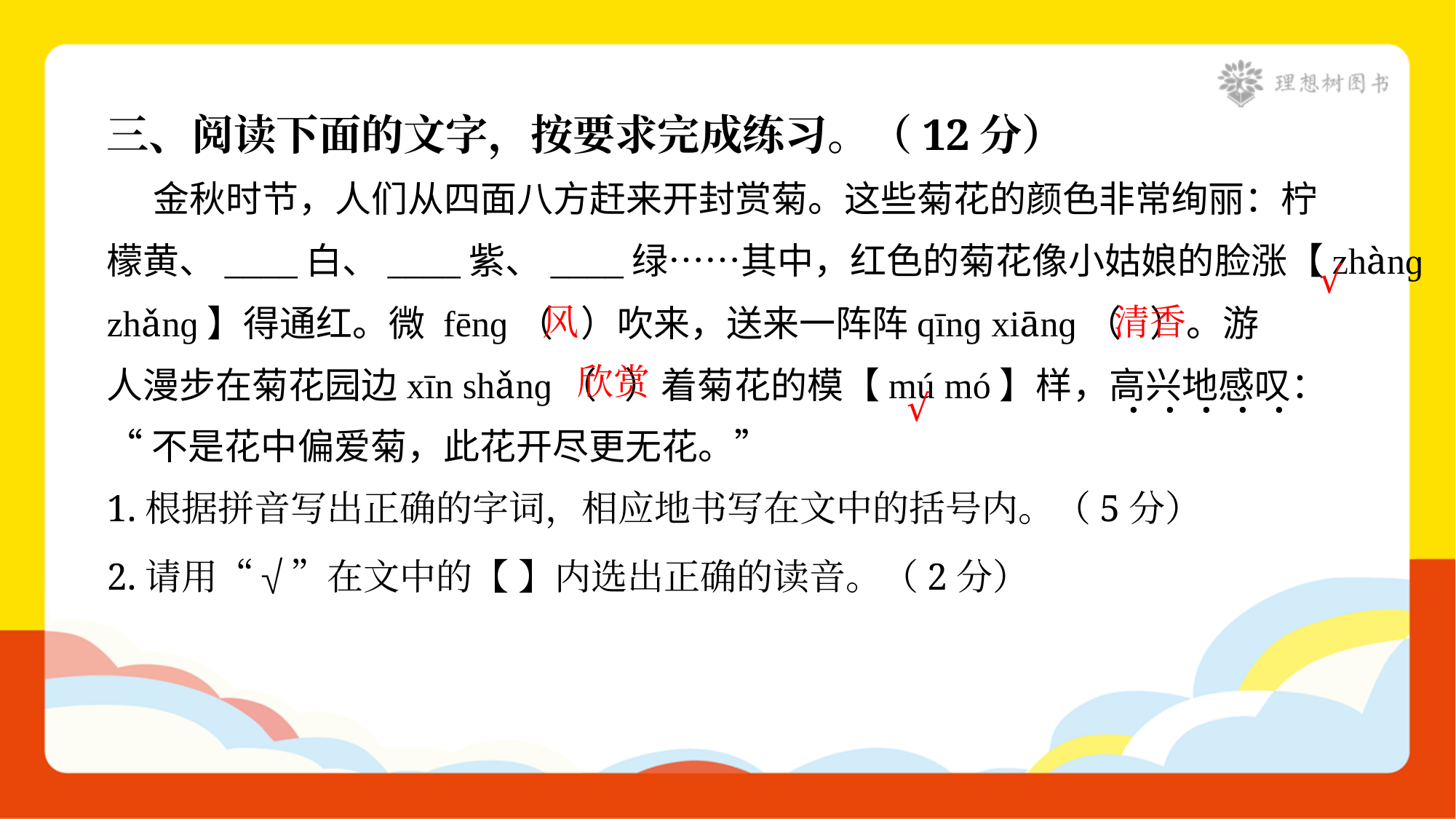

三、阅读下面的文字，按要求完成练习。（12分）
    金秋时节，人们从四面八方赶来开封赏菊。这些菊花的颜色非常绚丽：柠
檬黄、____白、____紫、____绿……其中，红色的菊花像小姑娘的脸涨【zhànɡ
zhǎnɡ】得通红。微 fēnɡ（   ）吹来，送来一阵阵qīnɡ xiānɡ（   ）。游
人漫步在菊花园边xīn shǎnɡ（   ）着菊花的模【mú mó】样，高兴地感叹：
“不是花中偏爱菊，此花开尽更无花。”
√
清香
风
欣赏
√

1.根据拼音写出正确的字词，相应地书写在文中的括号内。（5分）
2.请用“√”在文中的【 】内选出正确的读音。（2分）